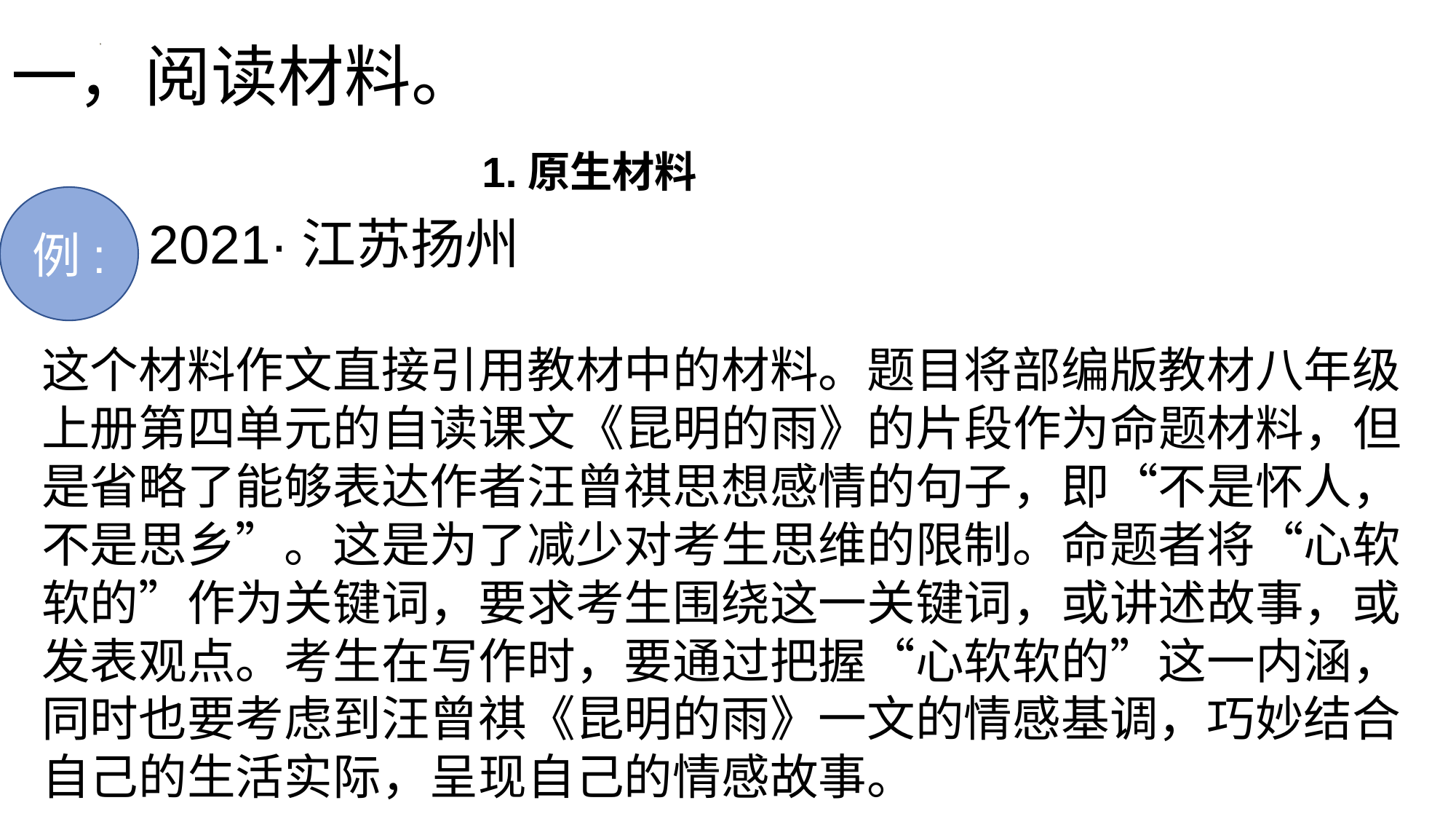

# 一，阅读材料。
1.原生材料
2021·江苏扬州
例:
这个材料作文直接引用教材中的材料。题目将部编版教材八年级上册第四单元的自读课文《昆明的雨》的片段作为命题材料，但是省略了能够表达作者汪曾祺思想感情的句子，即“不是怀人，不是思乡”。这是为了减少对考生思维的限制。命题者将“心软软的”作为关键词，要求考生围绕这一关键词，或讲述故事，或发表观点。考生在写作时，要通过把握“心软软的”这一内涵，同时也要考虑到汪曾祺《昆明的雨》一文的情感基调，巧妙结合自己的生活实际，呈现自己的情感故事。